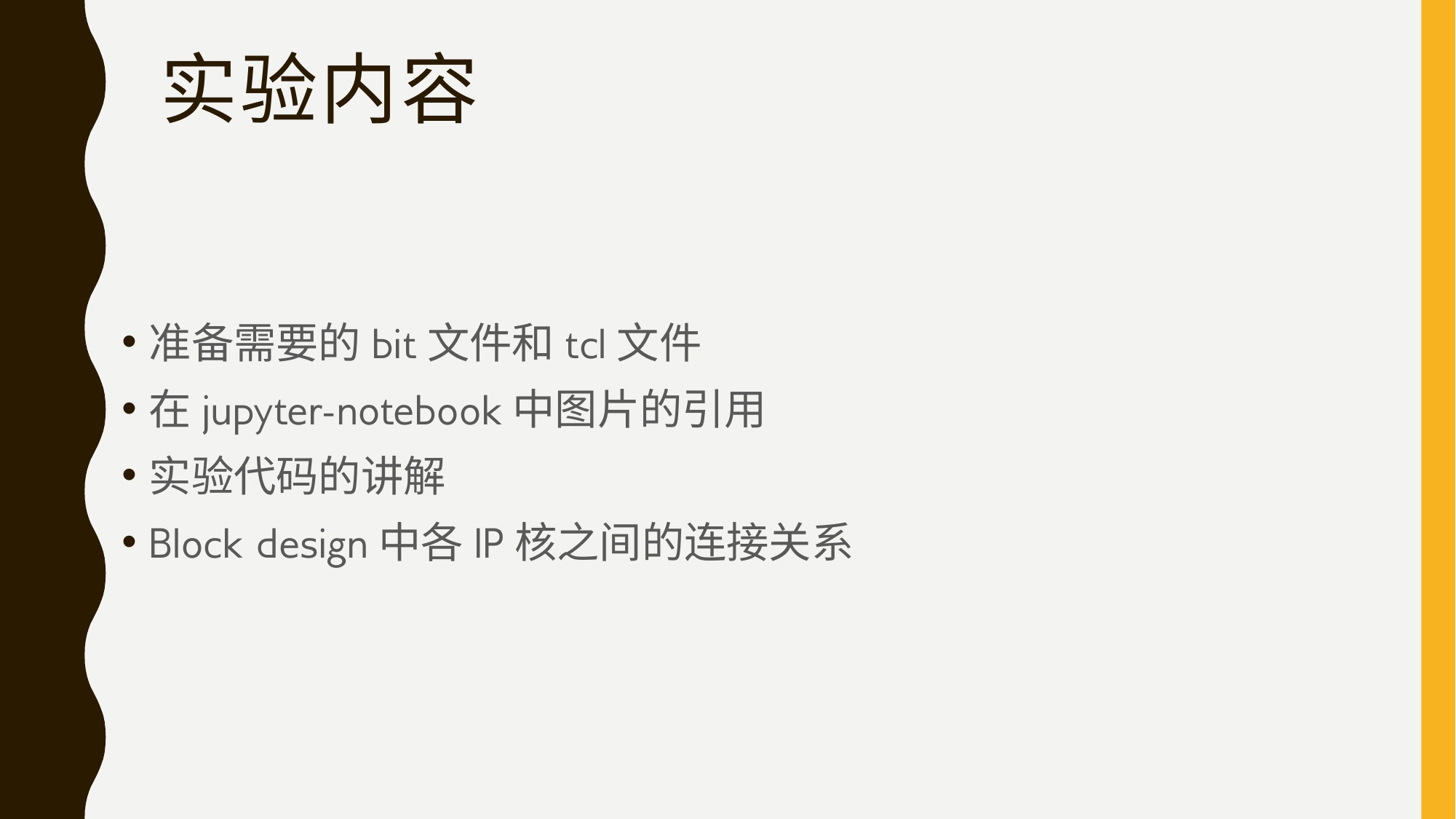

# 实验内容
准备需要的bit文件和tcl文件
在jupyter-notebook中图片的引用
实验代码的讲解
Block design中各IP核之间的连接关系